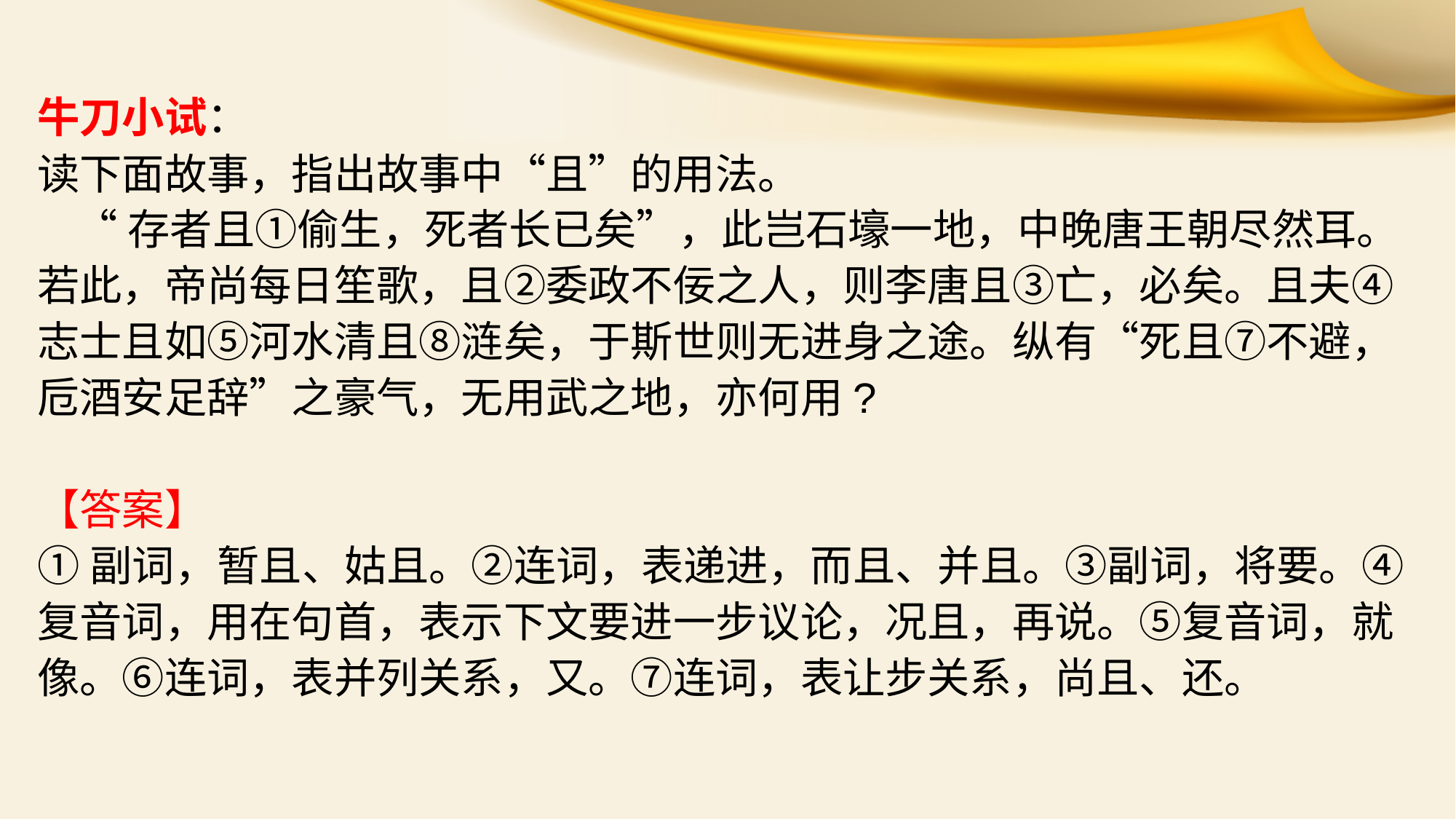

牛刀小试：
读下面故事，指出故事中“且”的用法。
    “存者且①偷生，死者长已矣”，此岂石壕一地，中晚唐王朝尽然耳。若此，帝尚每日笙歌，且②委政不佞之人，则李唐且③亡，必矣。且夫④志士且如⑤河水清且⑧涟矣，于斯世则无进身之途。纵有“死且⑦不避，卮酒安足辞”之豪气，无用武之地，亦何用?

【答案】
①副词，暂且、姑且。②连词，表递进，而且、并且。③副词，将要。④复音词，用在句首，表示下文要进一步议论，况且，再说。⑤复音词，就像。⑥连词，表并列关系，又。⑦连词，表让步关系，尚且、还。